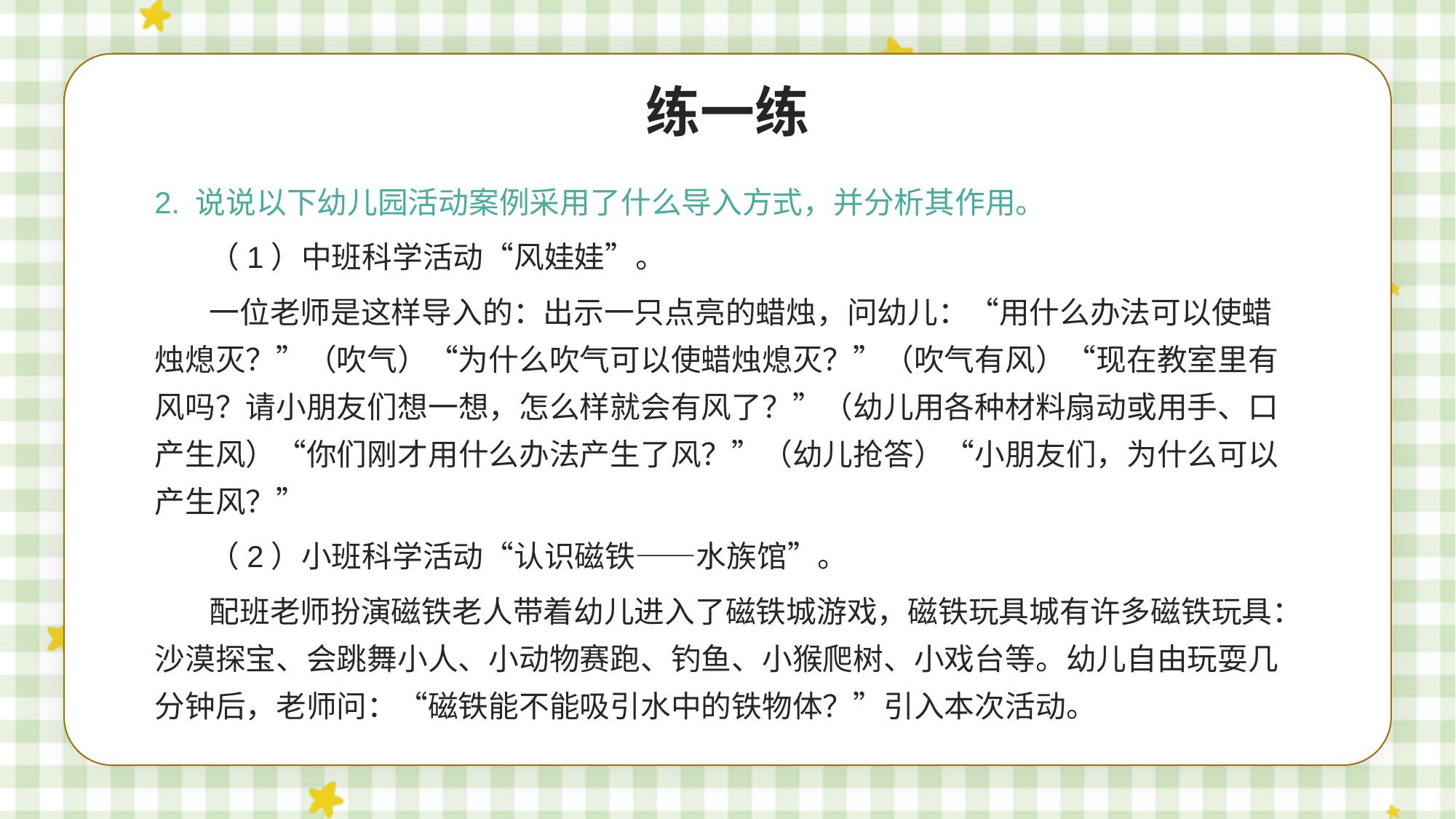

练一练
2. 说说以下幼儿园活动案例采用了什么导入方式，并分析其作用。
（1）中班科学活动“风娃娃”。
一位老师是这样导入的：出示一只点亮的蜡烛，问幼儿：“用什么办法可以使蜡烛熄灭？”（吹气）“为什么吹气可以使蜡烛熄灭？”（吹气有风）“现在教室里有风吗？请小朋友们想一想，怎么样就会有风了？”（幼儿用各种材料扇动或用手、口产生风）“你们刚才用什么办法产生了风？”（幼儿抢答）“小朋友们，为什么可以产生风？”
（2）小班科学活动“认识磁铁——水族馆”。
配班老师扮演磁铁老人带着幼儿进入了磁铁城游戏，磁铁玩具城有许多磁铁玩具：沙漠探宝、会跳舞小人、小动物赛跑、钓鱼、小猴爬树、小戏台等。幼儿自由玩耍几分钟后，老师问：“磁铁能不能吸引水中的铁物体？”引入本次活动。